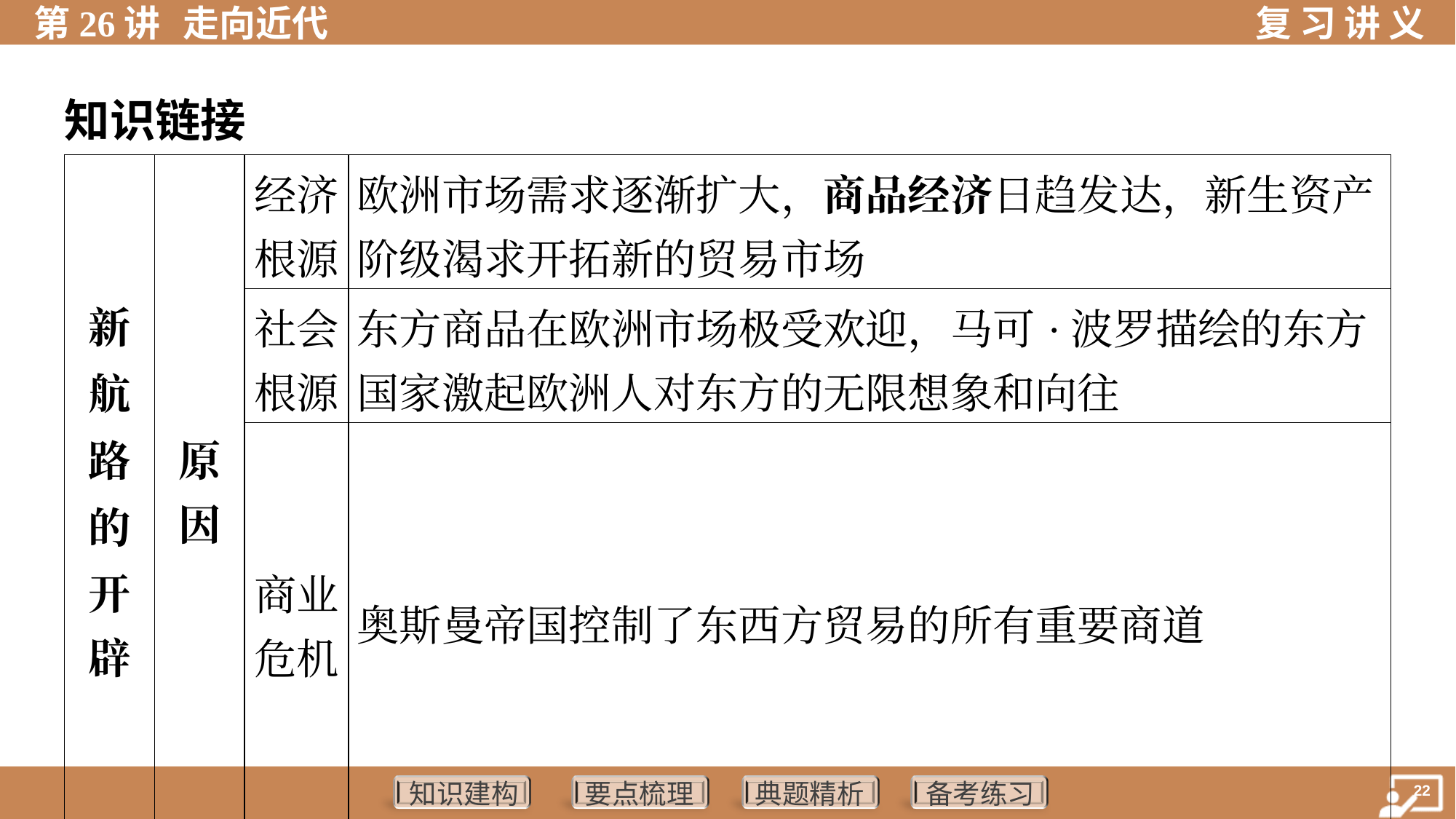

知识链接
| 新 航 路 的 开 辟 | 原 因 | 经济 根源 | 欧洲市场需求逐渐扩大，商品经济日趋发达，新生资产 阶级渴求开拓新的贸易市场 |  |  |
| --- | --- | --- | --- | --- | --- |
|  |  | 社会 根源 | 东方商品在欧洲市场极受欢迎，马可·波罗描绘的东方 国家激起欧洲人对东方的无限想象和向往 |  |  |
|  |  | 商业 危机 | 奥斯曼帝国控制了东西方贸易的所有重要商道 |  |  |